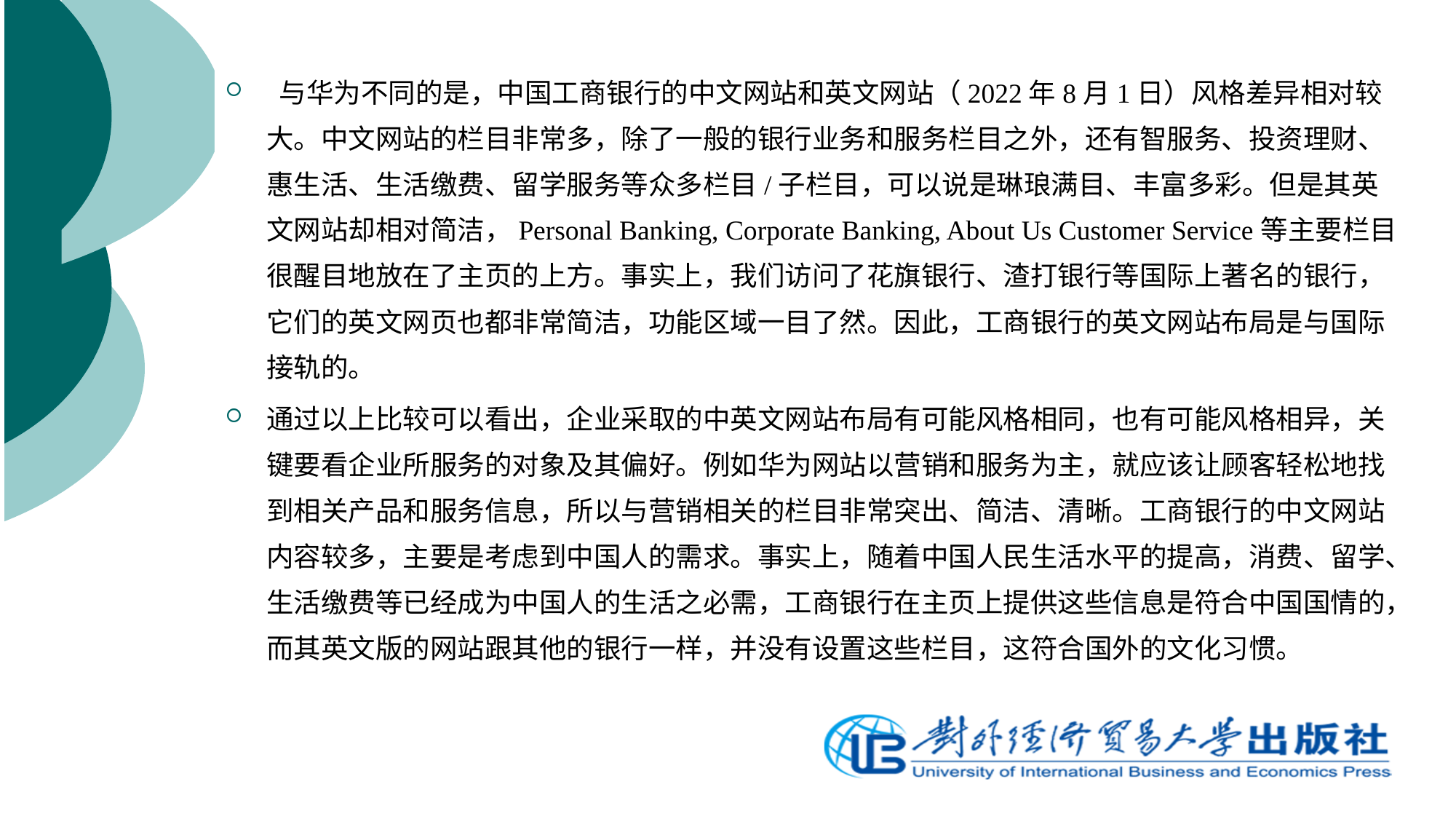

与华为不同的是，中国工商银行的中文网站和英文网站（2022年8月1日）风格差异相对较大。中文网站的栏目非常多，除了一般的银行业务和服务栏目之外，还有智服务、投资理财、惠生活、生活缴费、留学服务等众多栏目/子栏目，可以说是琳琅满目、丰富多彩。但是其英文网站却相对简洁，Personal Banking, Corporate Banking, About Us Customer Service等主要栏目很醒目地放在了主页的上方。事实上，我们访问了花旗银行、渣打银行等国际上著名的银行，它们的英文网页也都非常简洁，功能区域一目了然。因此，工商银行的英文网站布局是与国际接轨的。
通过以上比较可以看出，企业采取的中英文网站布局有可能风格相同，也有可能风格相异，关键要看企业所服务的对象及其偏好。例如华为网站以营销和服务为主，就应该让顾客轻松地找到相关产品和服务信息，所以与营销相关的栏目非常突出、简洁、清晰。工商银行的中文网站内容较多，主要是考虑到中国人的需求。事实上，随着中国人民生活水平的提高，消费、留学、生活缴费等已经成为中国人的生活之必需，工商银行在主页上提供这些信息是符合中国国情的，而其英文版的网站跟其他的银行一样，并没有设置这些栏目，这符合国外的文化习惯。